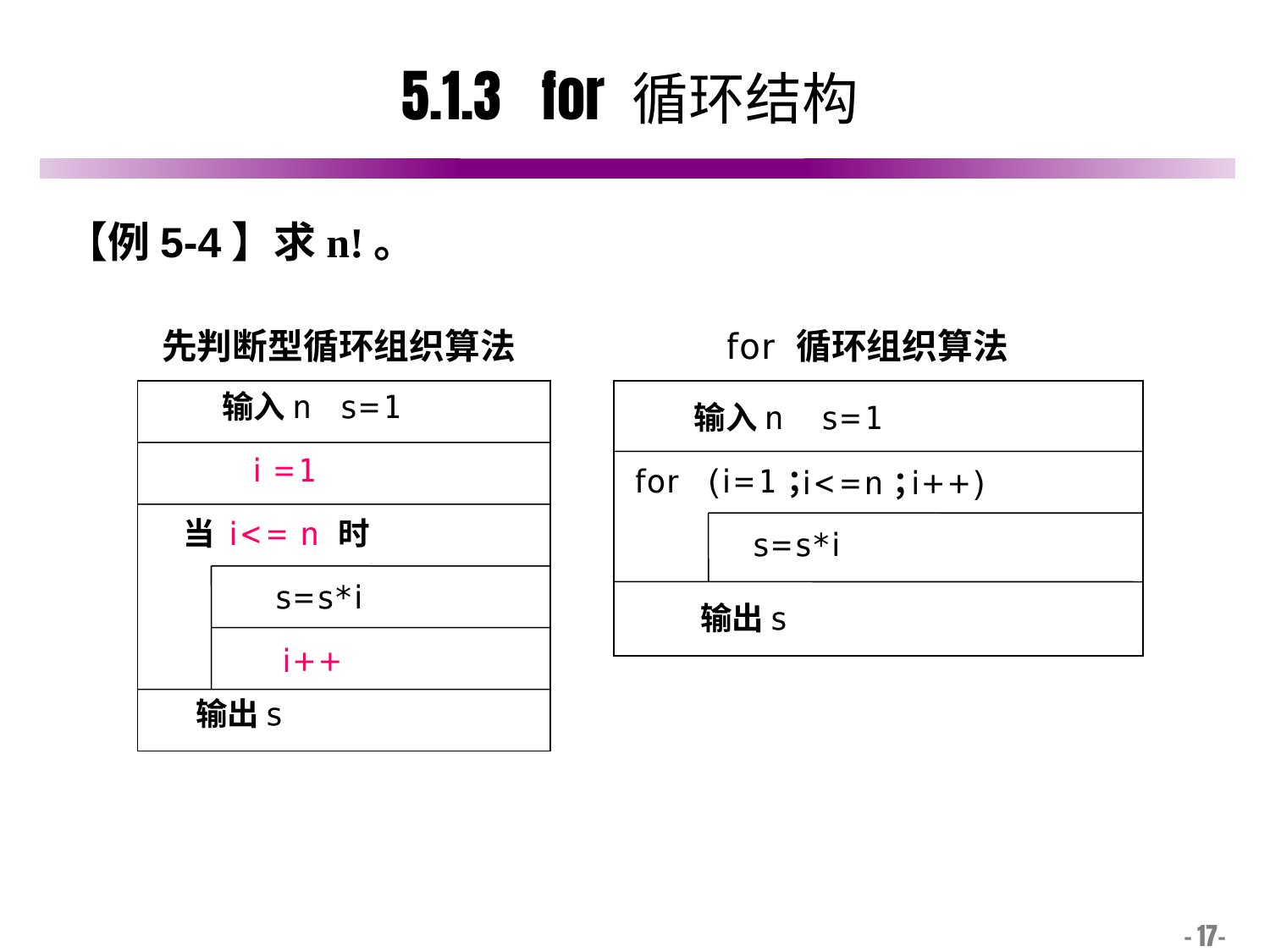

# 5.1.3   for 循环结构
【例5-4】求n!。
先判断型循环组织算法

 输入n   s=1
     i =1
  当 i<= n 时
s=s*i
  i++
输出s
for 循环组织算法

 输入n    s=1
 for   (i=1；
i<=n；
i++)
s=s*i
输出s
 - 17-